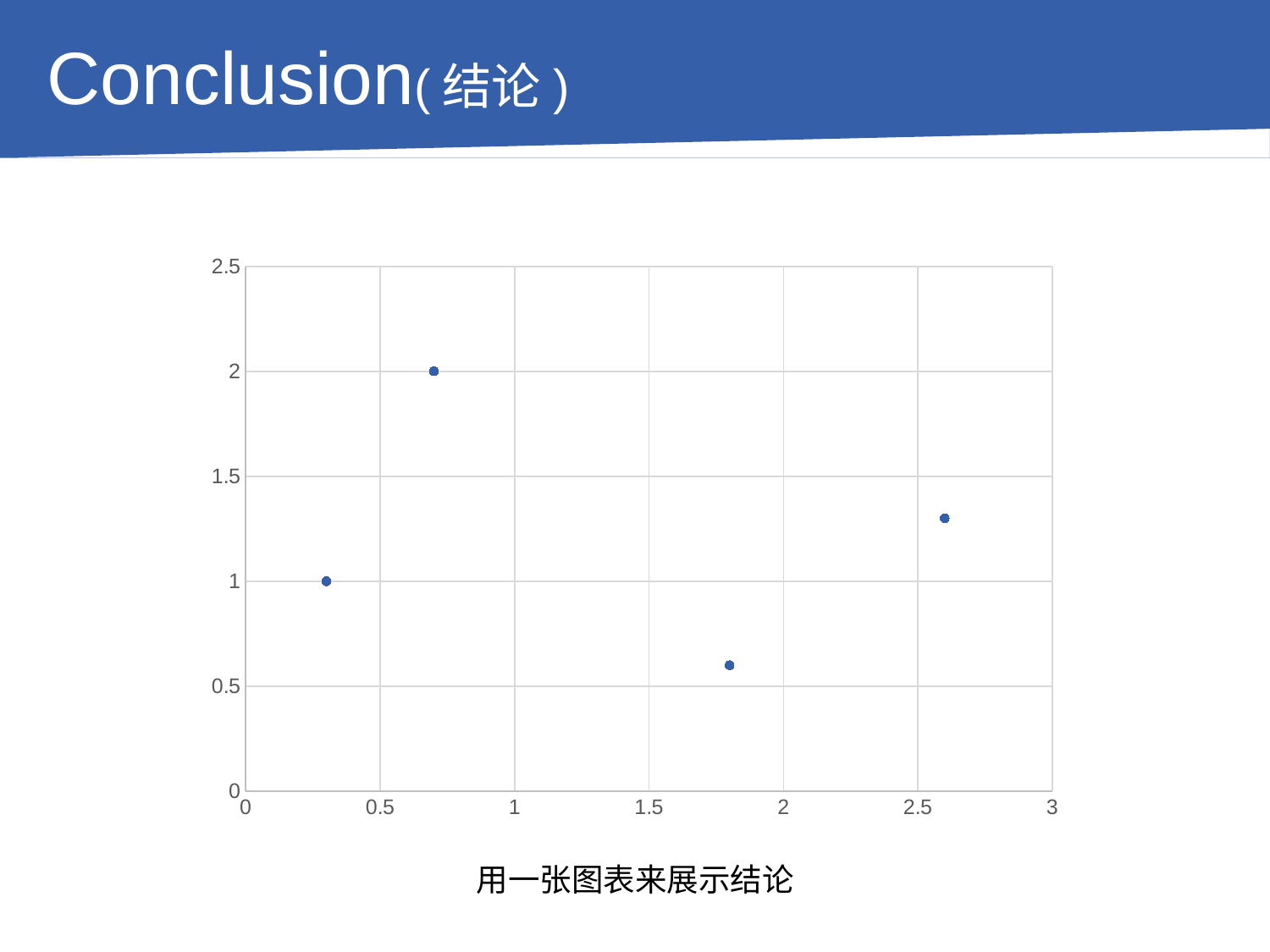

Conclusion(结论)

### Chart

| Category | Y 值 |
|---|---|
用一张图表来展示结论